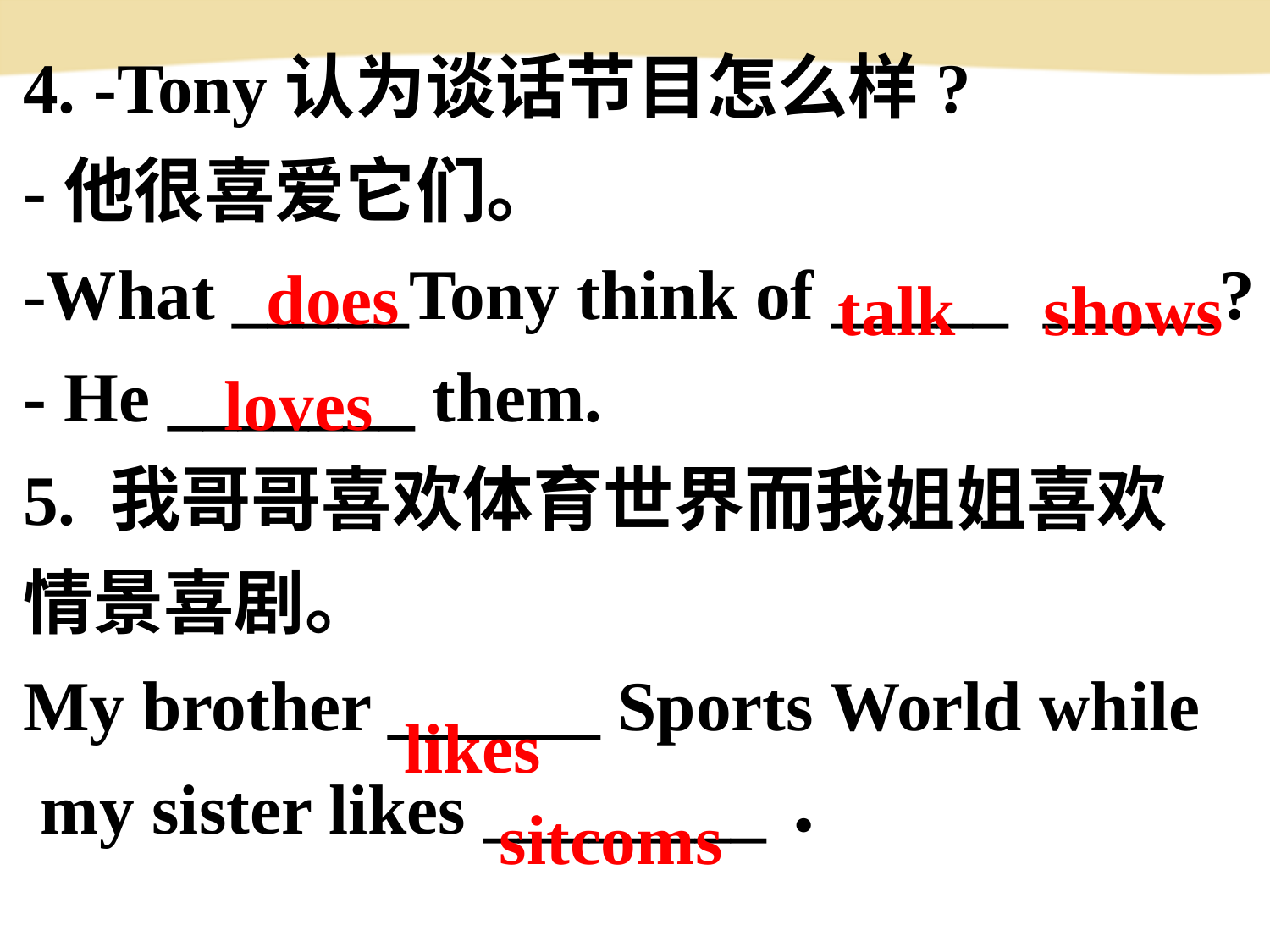

4. -Tony认为谈话节目怎么样?
-他很喜爱它们。
-What _____Tony think of _____  _____?
- He _______ them.
5. 我哥哥喜欢体育世界而我姐姐喜欢
情景喜剧。
My brother ______ Sports World while
 my sister likes ________．
does
talk     shows
loves
likes
sitcoms